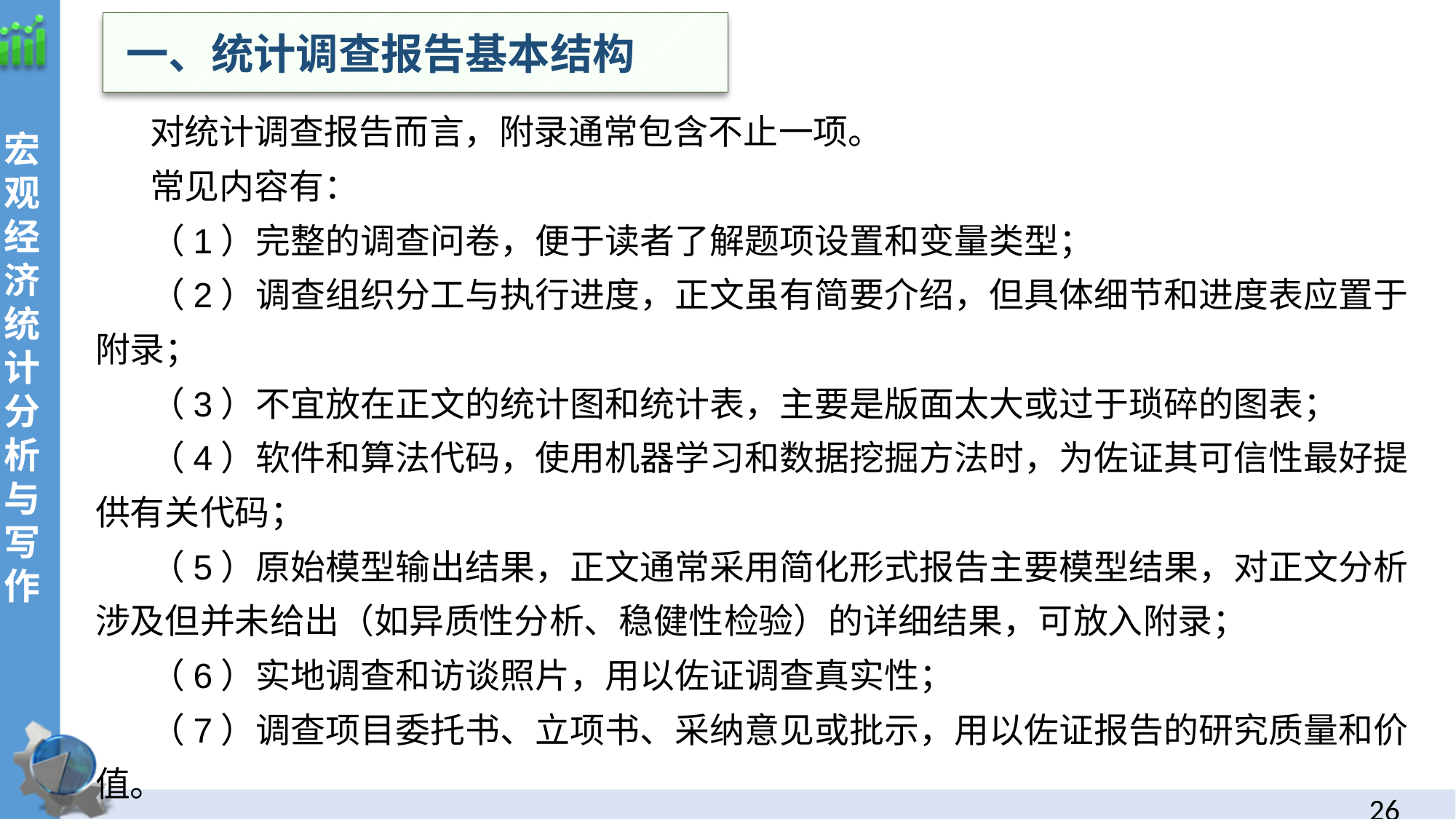

一、统计调查报告基本结构
对统计调查报告而言，附录通常包含不止一项。
常见内容有：
（1）完整的调查问卷，便于读者了解题项设置和变量类型；
（2）调查组织分工与执行进度，正文虽有简要介绍，但具体细节和进度表应置于附录；
（3）不宜放在正文的统计图和统计表，主要是版面太大或过于琐碎的图表；
（4）软件和算法代码，使用机器学习和数据挖掘方法时，为佐证其可信性最好提供有关代码；
（5）原始模型输出结果，正文通常采用简化形式报告主要模型结果，对正文分析涉及但并未给出（如异质性分析、稳健性检验）的详细结果，可放入附录；
（6）实地调查和访谈照片，用以佐证调查真实性；
（7）调查项目委托书、立项书、采纳意见或批示，用以佐证报告的研究质量和价值。
26